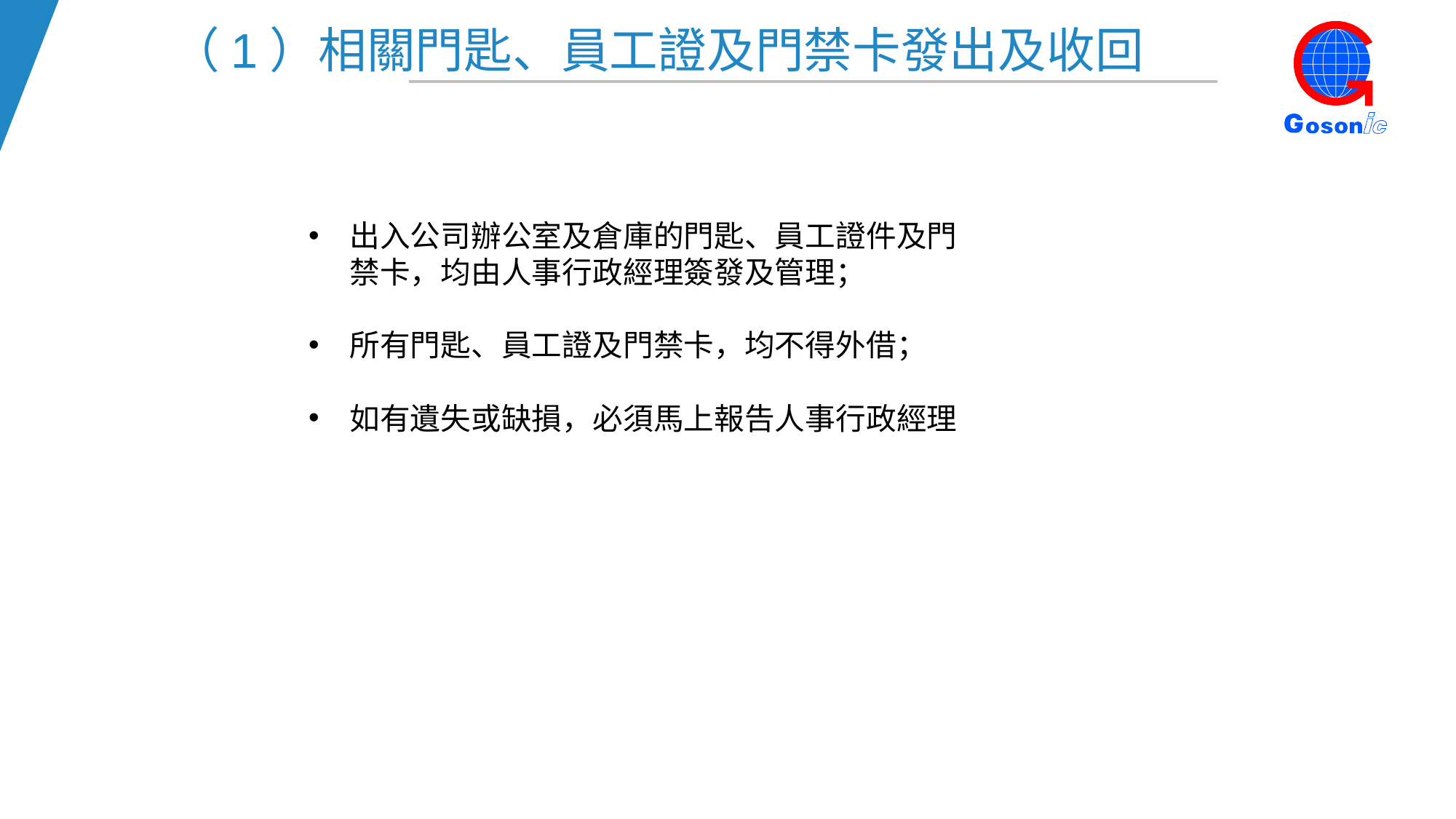

（1）相關門匙、員工證及門禁卡發出及收回
出入公司辦公室及倉庫的門匙、員工證件及門禁卡，均由人事行政經理簽發及管理；

所有門匙、員工證及門禁卡，均不得外借；

如有遺失或缺損，必須馬上報告人事行政經理